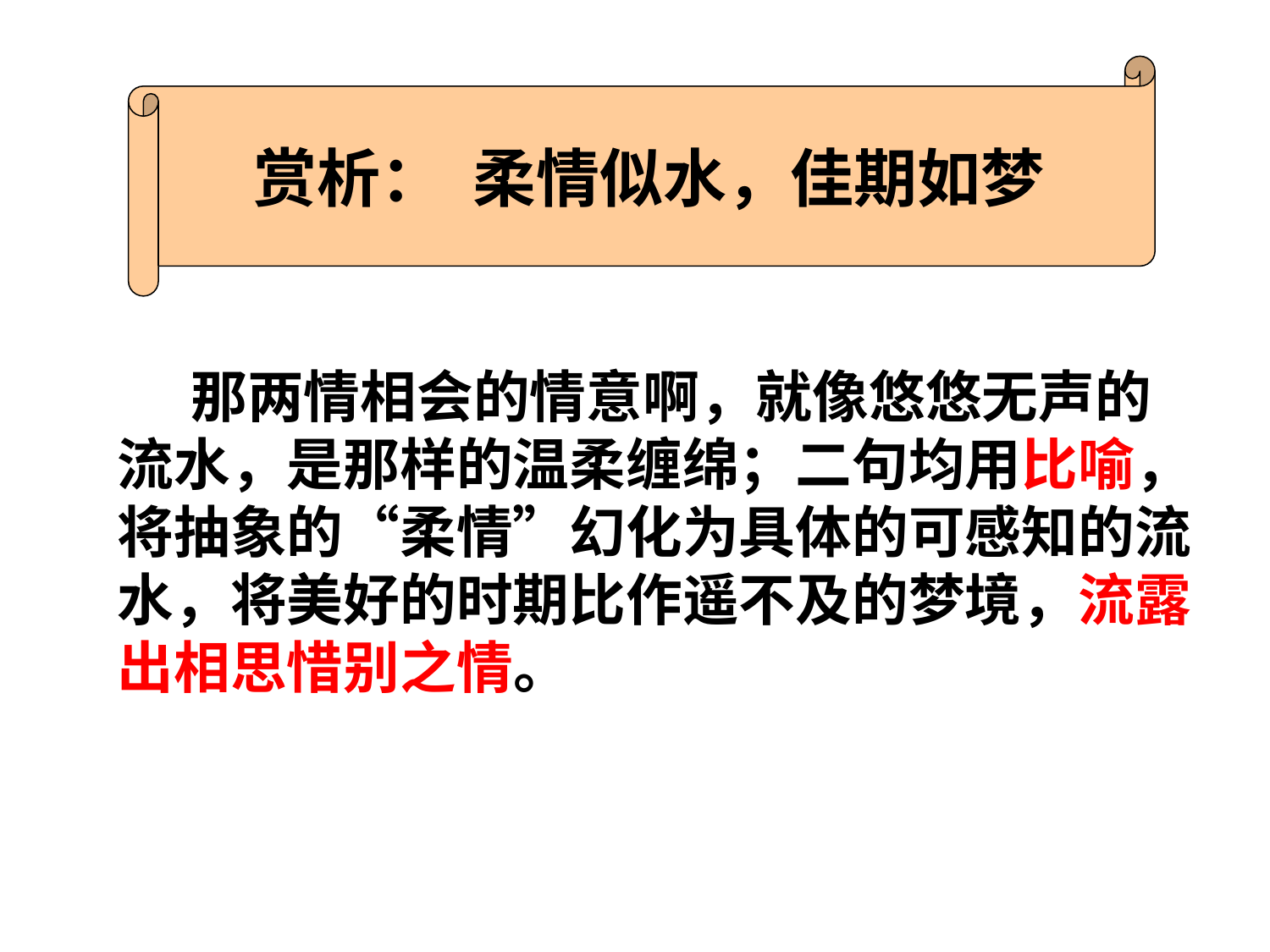

赏析：  柔情似水，佳期如梦
    那两情相会的情意啊，就像悠悠无声的流水，是那样的温柔缠绵；二句均用比喻，将抽象的“柔情”幻化为具体的可感知的流水，将美好的时期比作遥不及的梦境，流露出相思惜别之情。